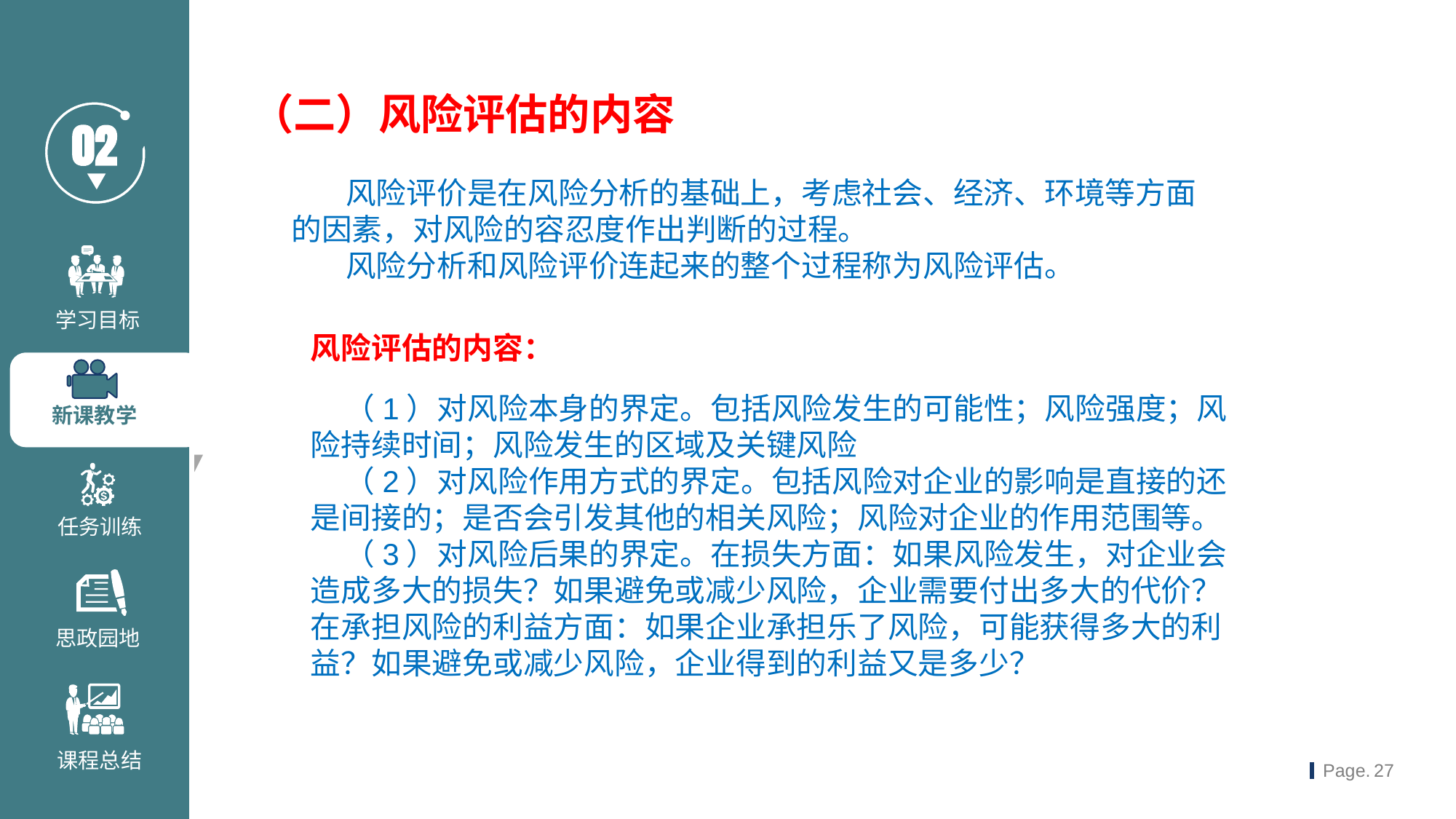

（二）风险评估的内容
       风险评价是在风险分析的基础上，考虑社会、经济、环境等方面的因素，对风险的容忍度作出判断的过程。
       风险分析和风险评价连起来的整个过程称为风险评估。
风险评估的内容：
    （1）对风险本身的界定。包括风险发生的可能性；风险强度；风险持续时间；风险发生的区域及关键风险
    （2）对风险作用方式的界定。包括风险对企业的影响是直接的还是间接的；是否会引发其他的相关风险；风险对企业的作用范围等。
    （3）对风险后果的界定。在损失方面：如果风险发生，对企业会造成多大的损失？如果避免或减少风险，企业需要付出多大的代价？在承担风险的利益方面：如果企业承担乐了风险，可能获得多大的利益？如果避免或减少风险，企业得到的利益又是多少？